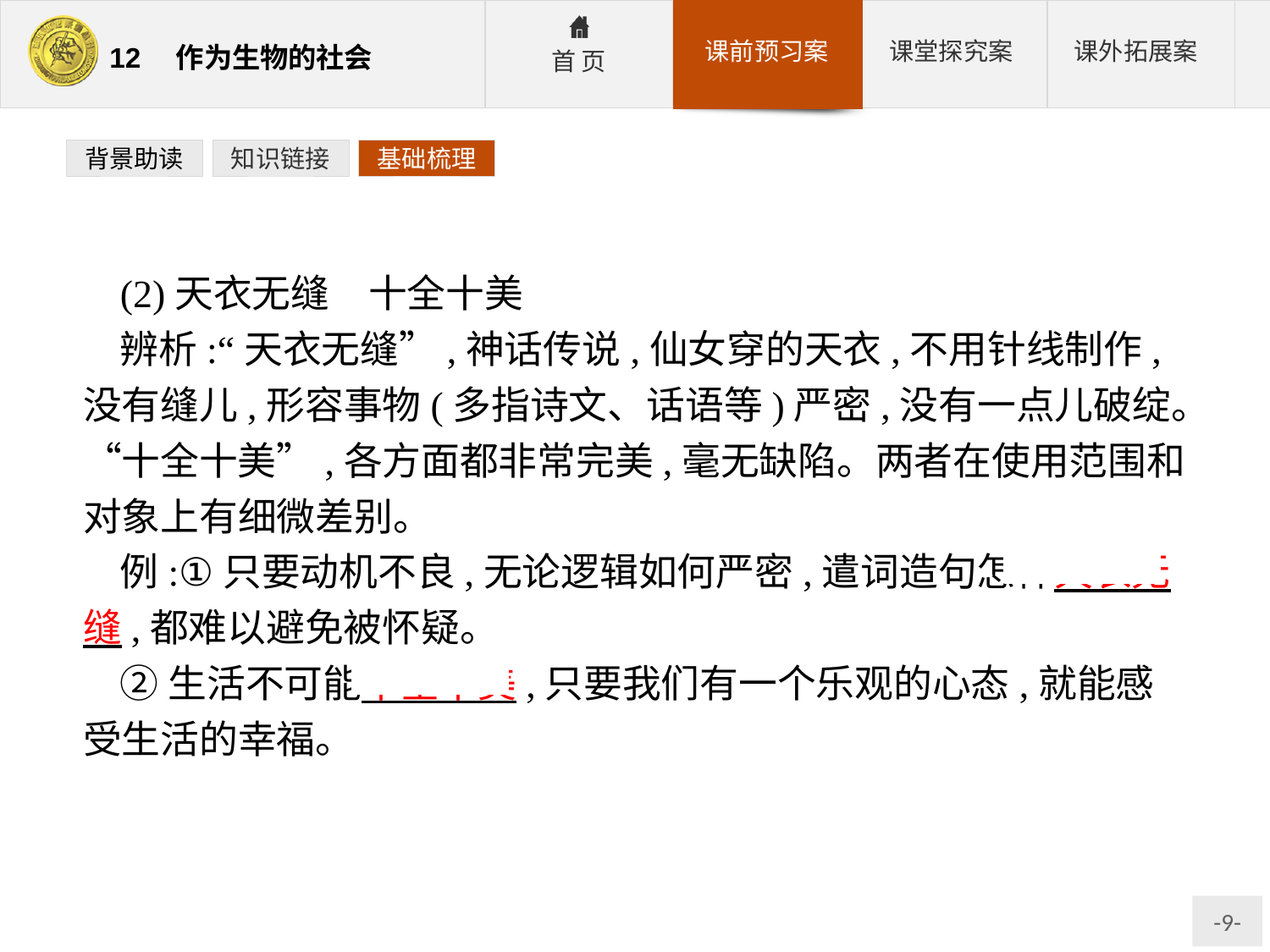

背景助读
知识链接
基础梳理
(2)天衣无缝　十全十美
辨析:“天衣无缝”,神话传说,仙女穿的天衣,不用针线制作,没有缝儿,形容事物(多指诗文、话语等)严密,没有一点儿破绽。“十全十美”,各方面都非常完美,毫无缺陷。两者在使用范围和对象上有细微差别。
例:①只要动机不良,无论逻辑如何严密,遣词造句怎样天衣无缝,都难以避免被怀疑。
②生活不可能十全十美,只要我们有一个乐观的心态,就能感受生活的幸福。